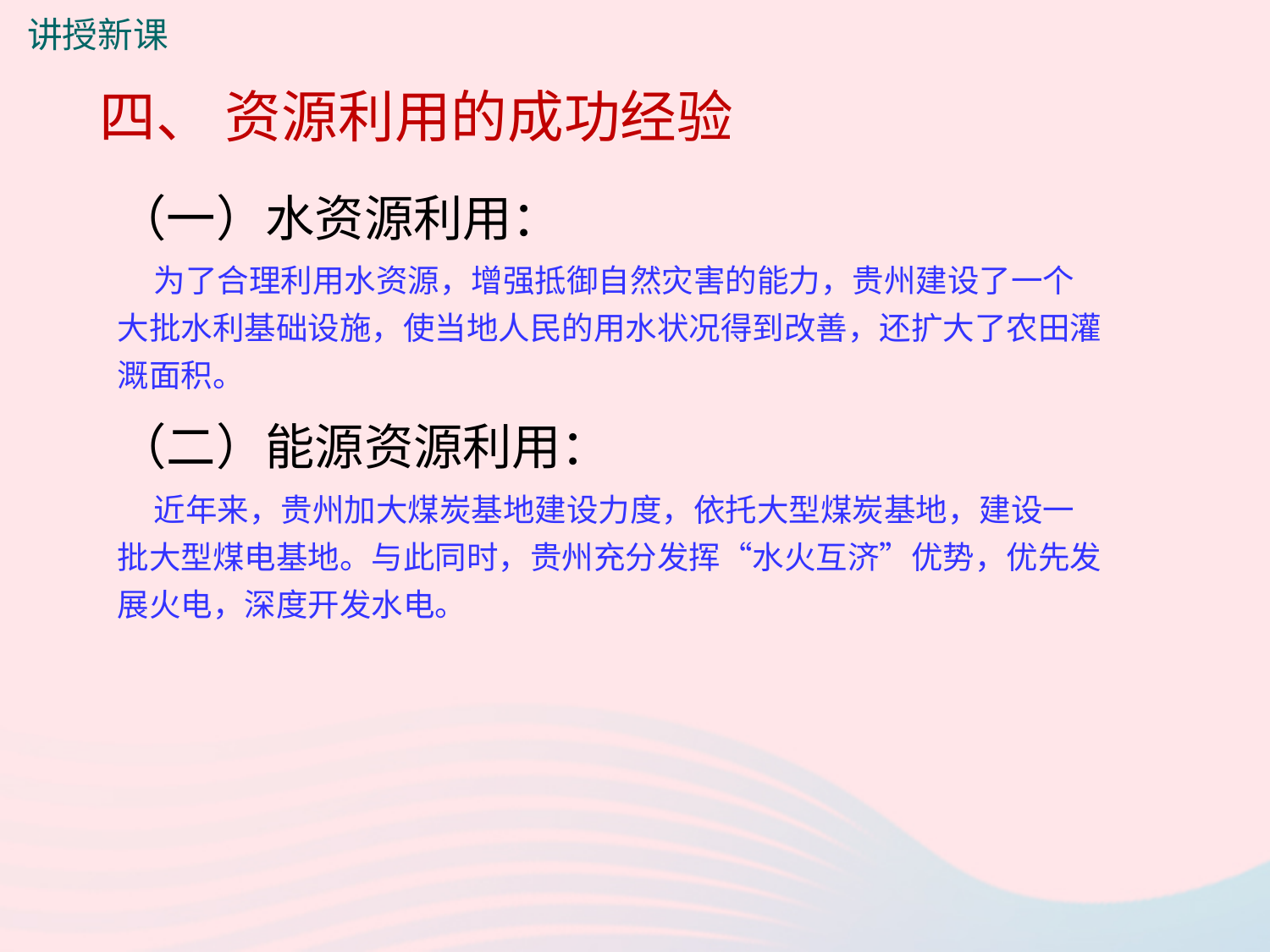

讲授新课
四、 资源利用的成功经验
（一）水资源利用：
    为了合理利用水资源，增强抵御自然灾害的能力，贵州建设了一个大批水利基础设施，使当地人民的用水状况得到改善，还扩大了农田灌溉面积。
（二）能源资源利用：
    近年来，贵州加大煤炭基地建设力度，依托大型煤炭基地，建设一批大型煤电基地。与此同时，贵州充分发挥“水火互济”优势，优先发展火电，深度开发水电。